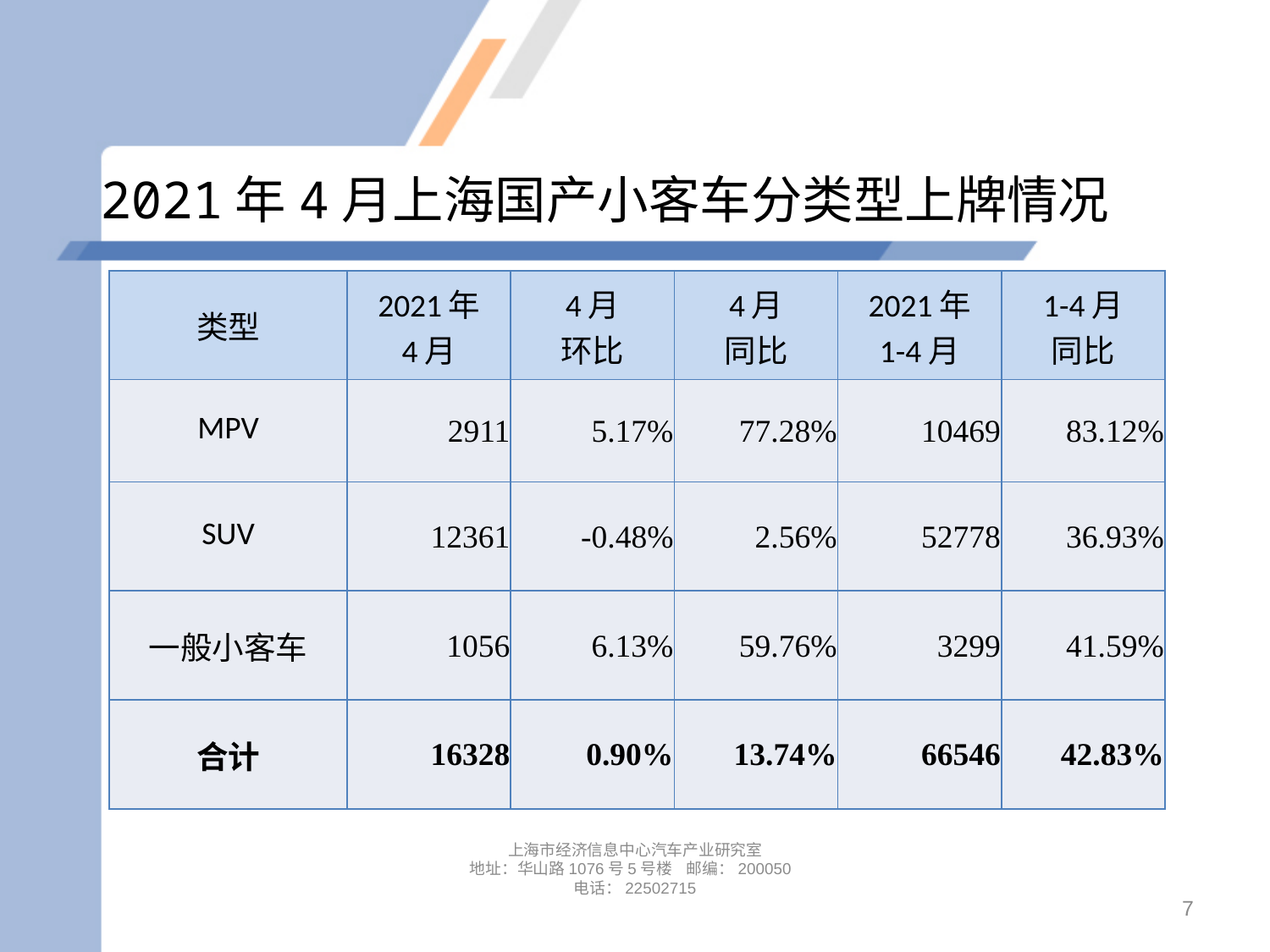

# 2021年4月上海国产小客车分类型上牌情况
| 类型 | 2021年 4月 | 4月 环比 | 4月 同比 | 2021年 1-4月 | 1-4月 同比 |
| --- | --- | --- | --- | --- | --- |
| MPV | 2911 | 5.17% | 77.28% | 10469 | 83.12% |
| SUV | 12361 | -0.48% | 2.56% | 52778 | 36.93% |
| 一般小客车 | 1056 | 6.13% | 59.76% | 3299 | 41.59% |
| 合计 | 16328 | 0.90% | 13.74% | 66546 | 42.83% |
上海市经济信息中心汽车产业研究室
地址：华山路1076号5号楼    邮编：200050
电话：22502715

7